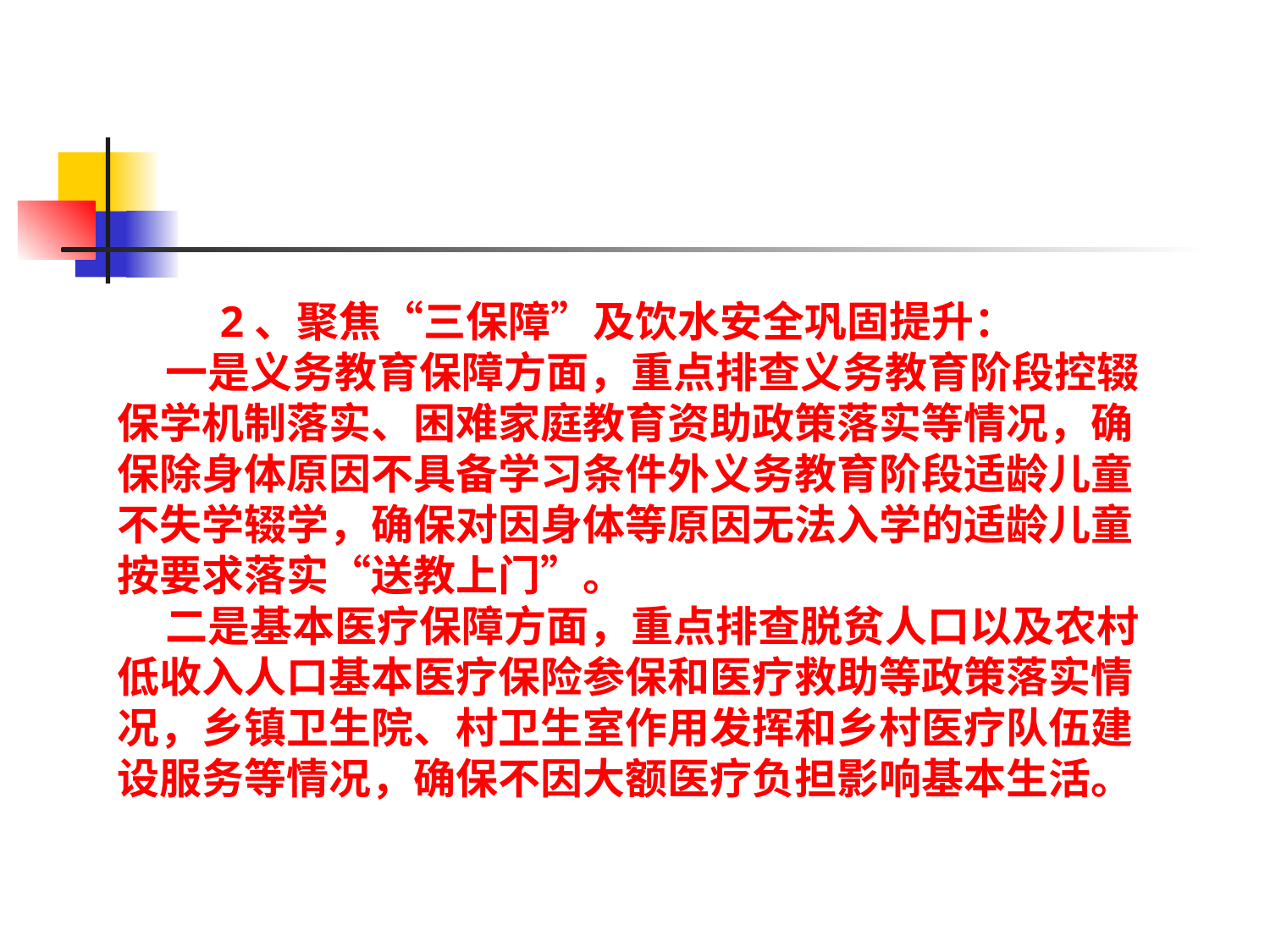

2、聚焦“三保障”及饮水安全巩固提升：
    一是义务教育保障方面，重点排查义务教育阶段控辍保学机制落实、困难家庭教育资助政策落实等情况，确保除身体原因不具备学习条件外义务教育阶段适龄儿童不失学辍学，确保对因身体等原因无法入学的适龄儿童按要求落实“送教上门”。
    二是基本医疗保障方面，重点排查脱贫人口以及农村低收入人口基本医疗保险参保和医疗救助等政策落实情况，乡镇卫生院、村卫生室作用发挥和乡村医疗队伍建设服务等情况，确保不因大额医疗负担影响基本生活。